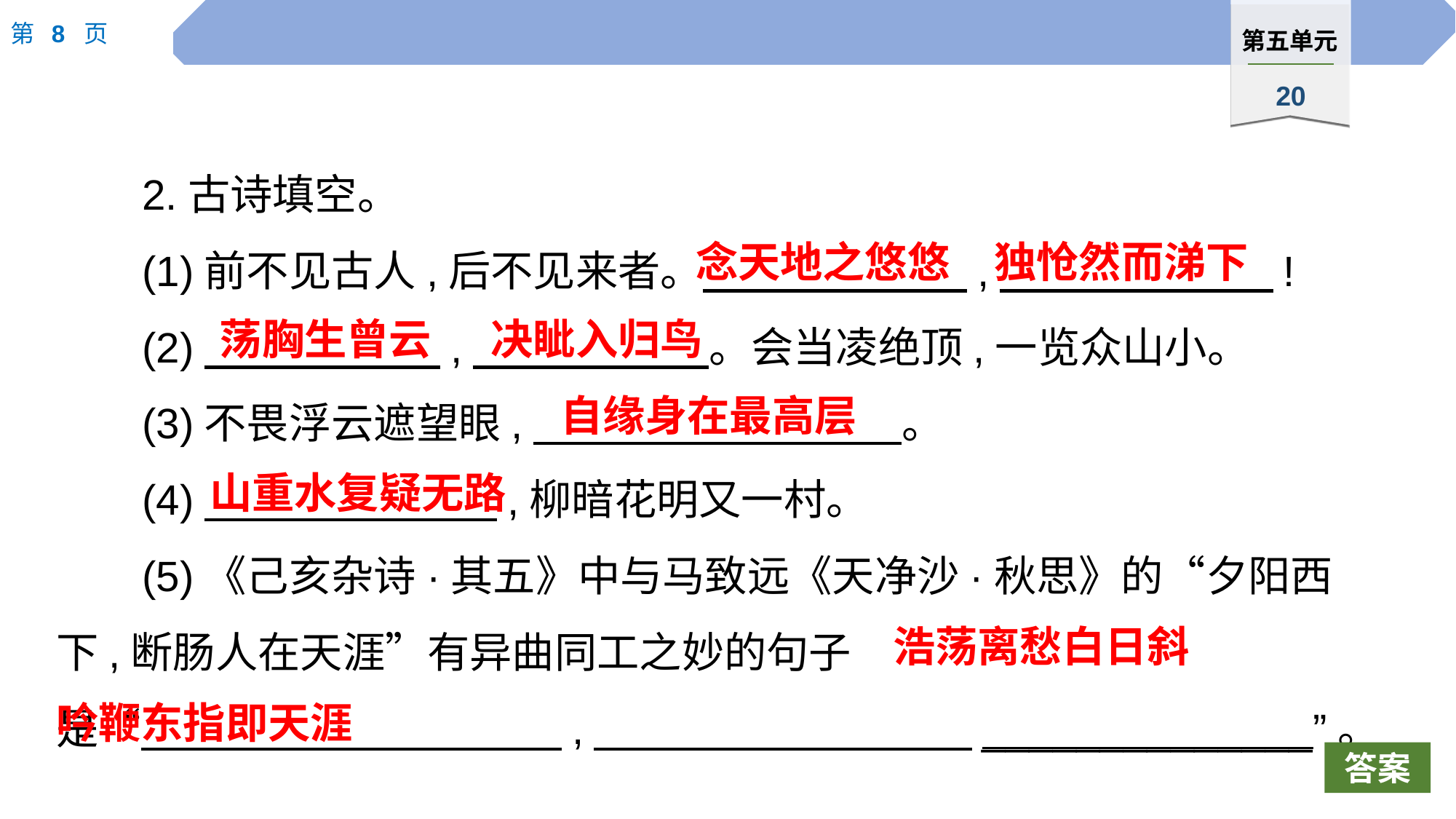

2.古诗填空。
(1)前不见古人,后不见来者。　                   　,　                    　!
(2)　                　,　                　。会当凌绝顶,一览众山小。
(3)不畏浮云遮望眼,　　                              。
(4)　                      　,柳暗花明又一村。
(5)《己亥杂诗·其五》中与马致远《天净沙·秋思》的“夕阳西下,断肠人在天涯”有异曲同工之妙的句子是“　                                        ,　                               　______________”。
念天地之悠悠
独怆然而涕下
荡胸生曾云
决眦入归鸟
自缘身在最高层
山重水复疑无路
浩荡离愁白日斜
吟鞭东指即天涯
答案